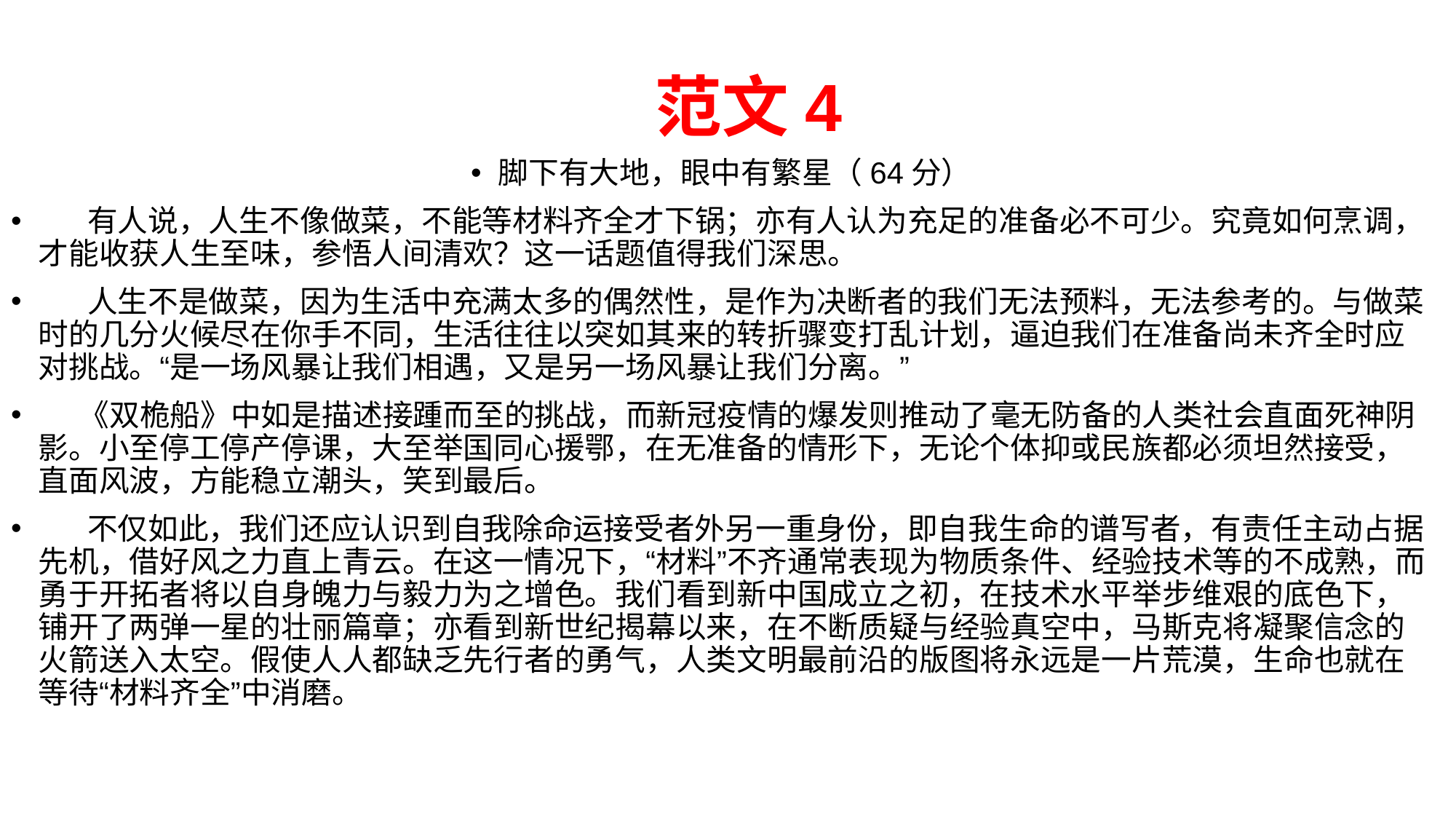

# 范文4
脚下有大地，眼中有繁星（64分）
     有人说，人生不像做菜，不能等材料齐全才下锅；亦有人认为充足的准备必不可少。究竟如何烹调，才能收获人生至味，参悟人间清欢？这一话题值得我们深思。
     人生不是做菜，因为生活中充满太多的偶然性，是作为决断者的我们无法预料，无法参考的。与做菜时的几分火候尽在你手不同，生活往往以突如其来的转折骤变打乱计划，逼迫我们在准备尚未齐全时应对挑战。“是一场风暴让我们相遇，又是另一场风暴让我们分离。”
    《双桅船》中如是描述接踵而至的挑战，而新冠疫情的爆发则推动了毫无防备的人类社会直面死神阴影。小至停工停产停课，大至举国同心援鄂，在无准备的情形下，无论个体抑或民族都必须坦然接受，直面风波，方能稳立潮头，笑到最后。
     不仅如此，我们还应认识到自我除命运接受者外另一重身份，即自我生命的谱写者，有责任主动占据先机，借好风之力直上青云。在这一情况下，“材料”不齐通常表现为物质条件、经验技术等的不成熟，而勇于开拓者将以自身魄力与毅力为之增色。我们看到新中国成立之初，在技术水平举步维艰的底色下，铺开了两弹一星的壮丽篇章；亦看到新世纪揭幕以来，在不断质疑与经验真空中，马斯克将凝聚信念的火箭送入太空。假使人人都缺乏先行者的勇气，人类文明最前沿的版图将永远是一片荒漠，生命也就在等待“材料齐全”中消磨。